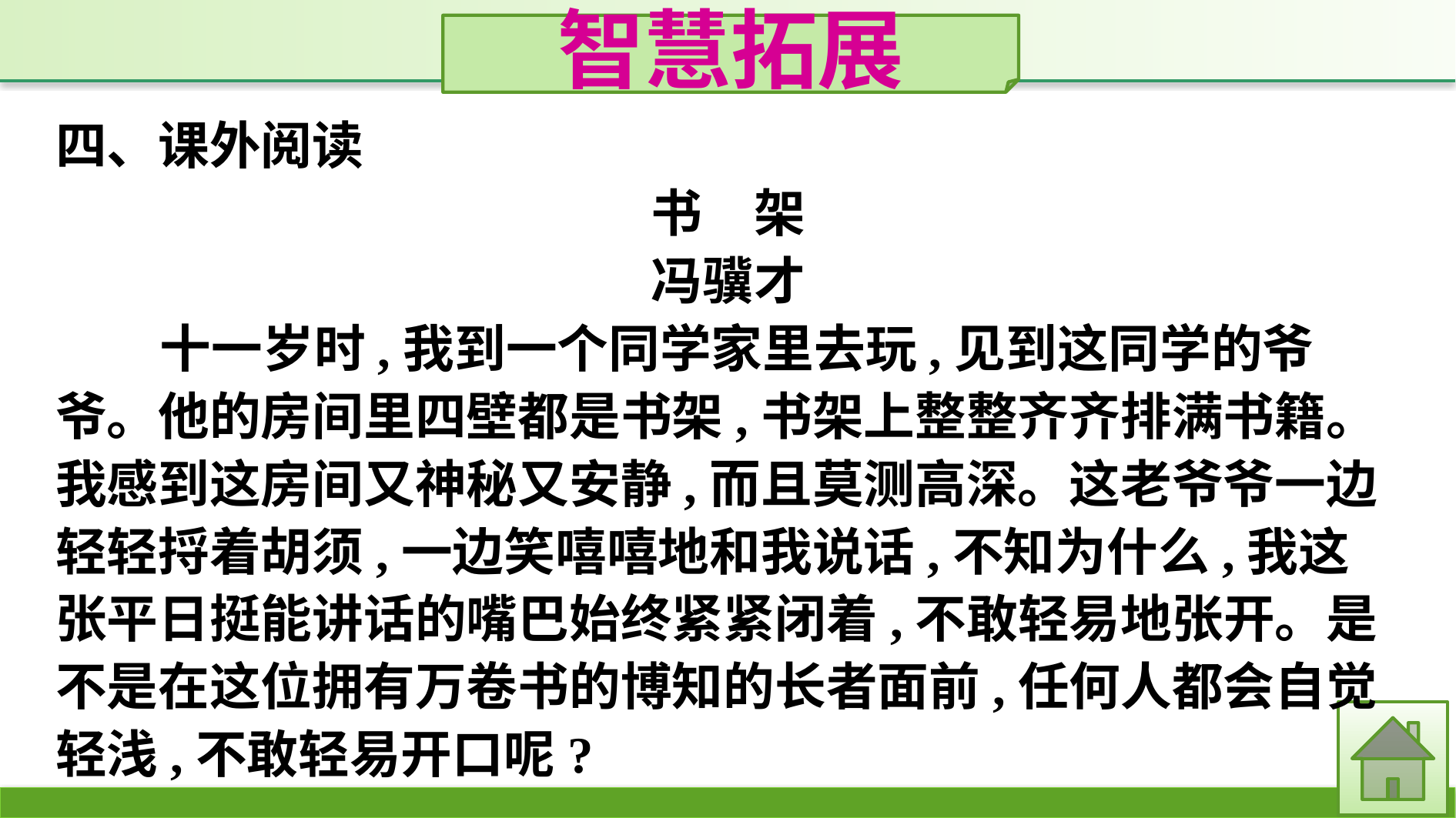

智慧拓展
四、课外阅读
书　架
冯骥才
十一岁时,我到一个同学家里去玩,见到这同学的爷爷。他的房间里四壁都是书架,书架上整整齐齐排满书籍。我感到这房间又神秘又安静,而且莫测高深。这老爷爷一边轻轻捋着胡须,一边笑嘻嘻地和我说话,不知为什么,我这张平日挺能讲话的嘴巴始终紧紧闭着,不敢轻易地张开。是不是在这位拥有万卷书的博知的长者面前,任何人都会自觉轻浅,不敢轻易开口呢?